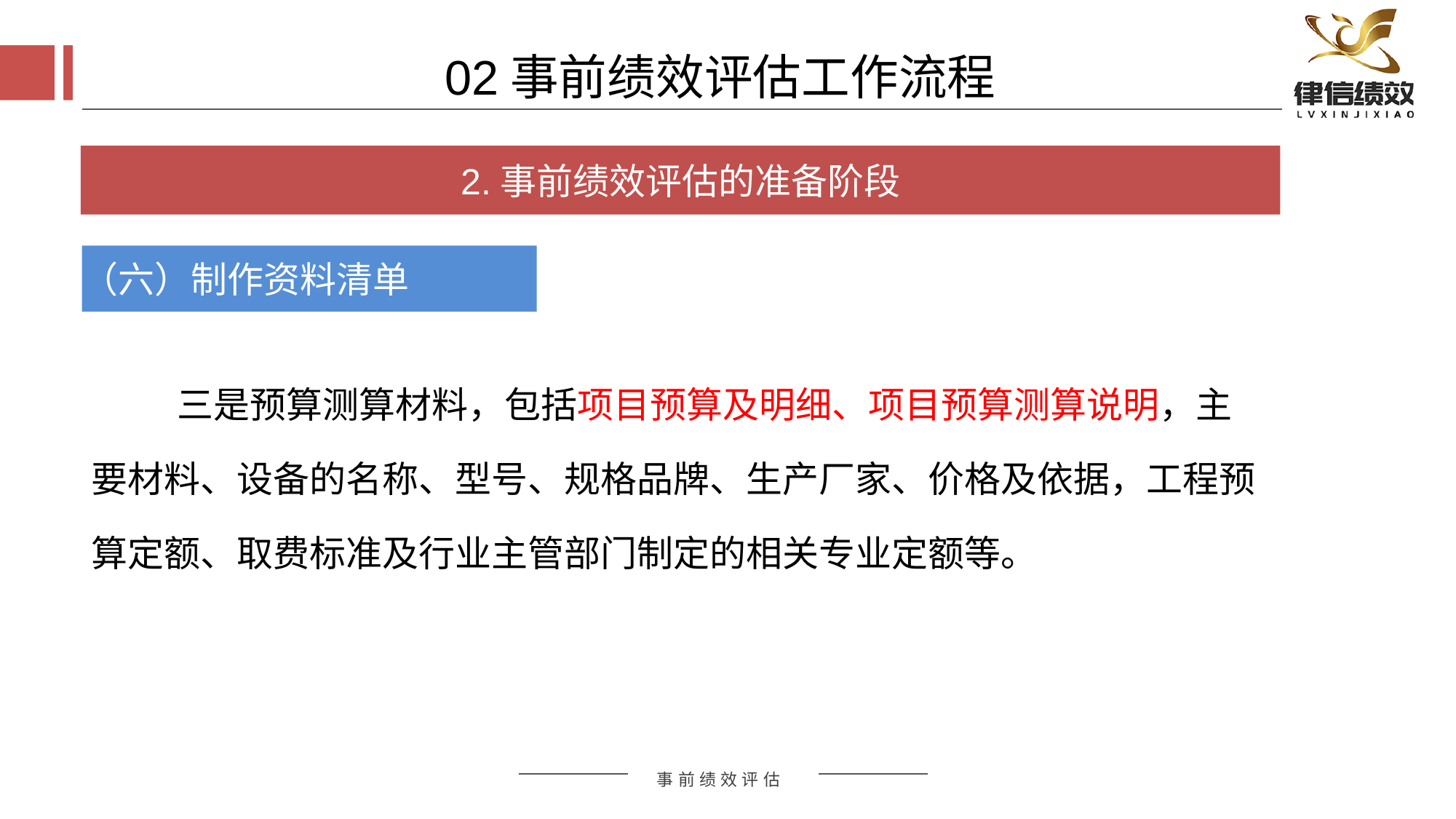

02事前绩效评估工作流程
2.事前绩效评估的准备阶段
（六）制作资料清单
三是预算测算材料，包括项目预算及明细、项目预算测算说明，主要材料、设备的名称、型号、规格品牌、生产厂家、价格及依据，工程预算定额、取费标准及行业主管部门制定的相关专业定额等。

评估方式
评估方式